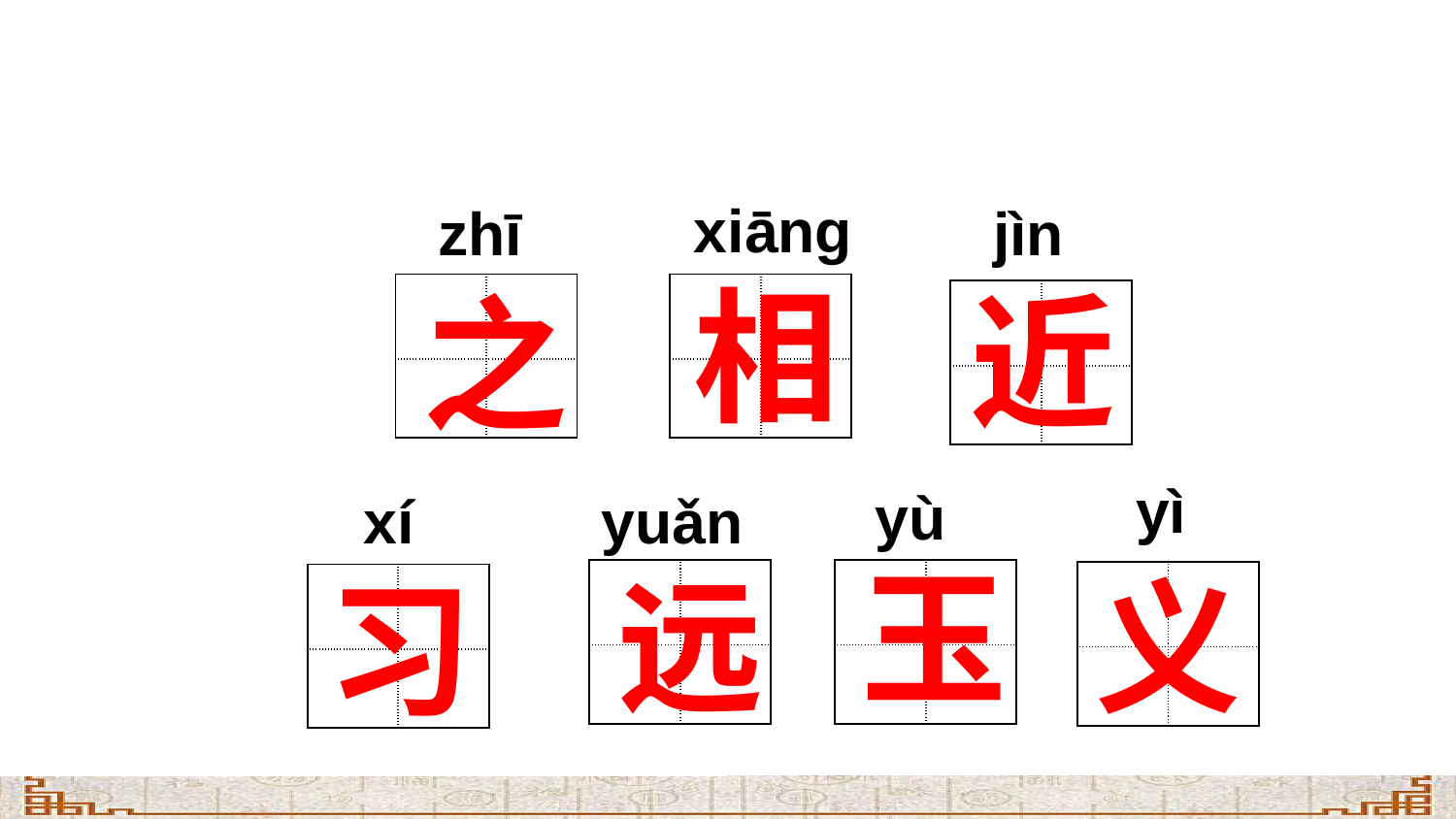

xiāng
zhī
jìn
相
近
之
|  |  |
| --- | --- |
|  |  |
|  |  |
| --- | --- |
|  |  |
|  |  |
| --- | --- |
|  |  |
yì
yù
xí
yuǎn
玉
远
义
习
|  |  |
| --- | --- |
|  |  |
|  |  |
| --- | --- |
|  |  |
|  |  |
| --- | --- |
|  |  |
|  |  |
| --- | --- |
|  |  |